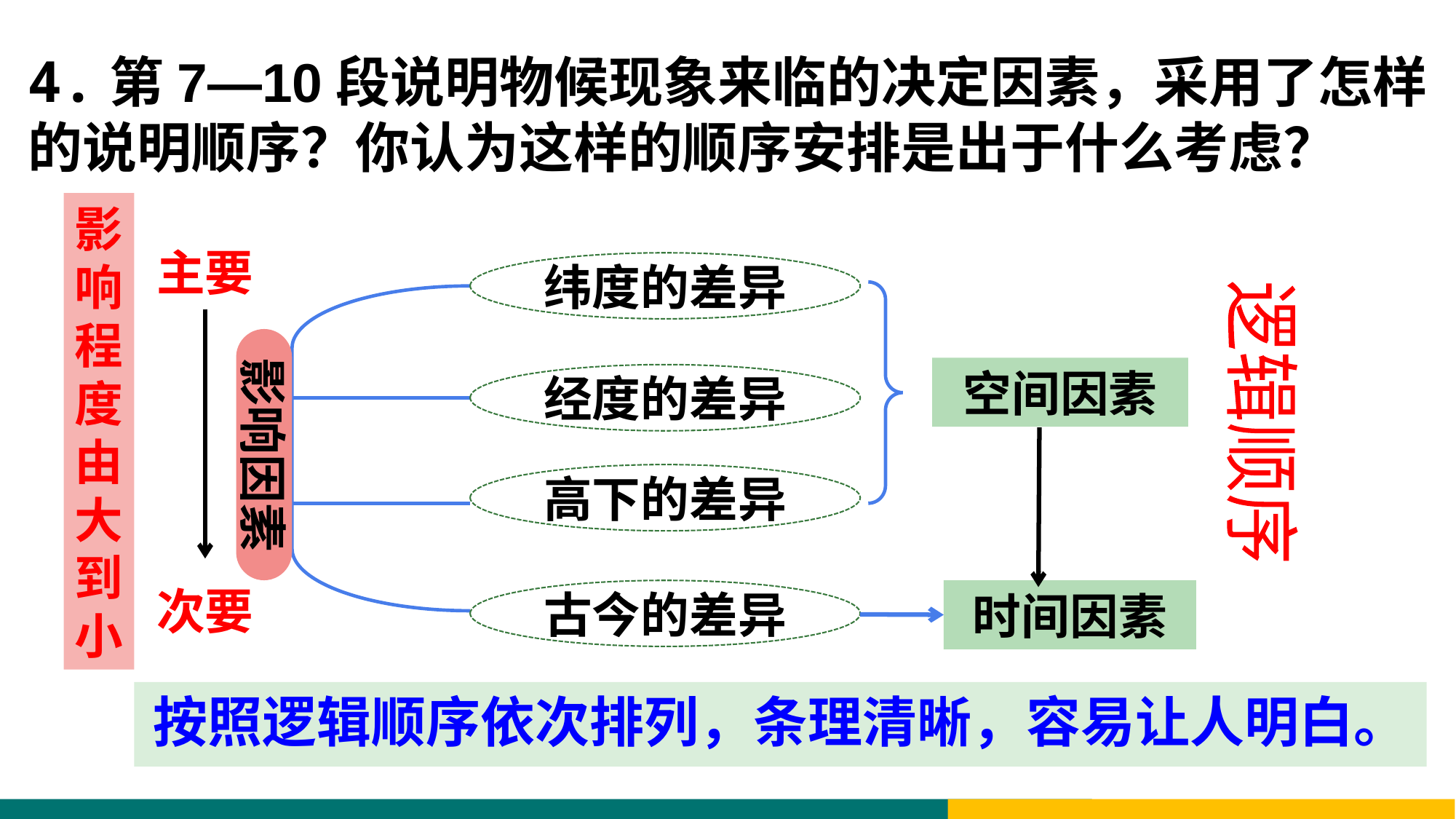

4.第7—10段说明物候现象来临的决定因素，采用了怎样的说明顺序？你认为这样的顺序安排是出于什么考虑？
影响程度由大到小
主要
纬度的差异

影响因素
空间因素
经度的差异
逻辑顺序
高下的差异
次要
时间因素
古今的差异
按照逻辑顺序依次排列，条理清晰，容易让人明白。